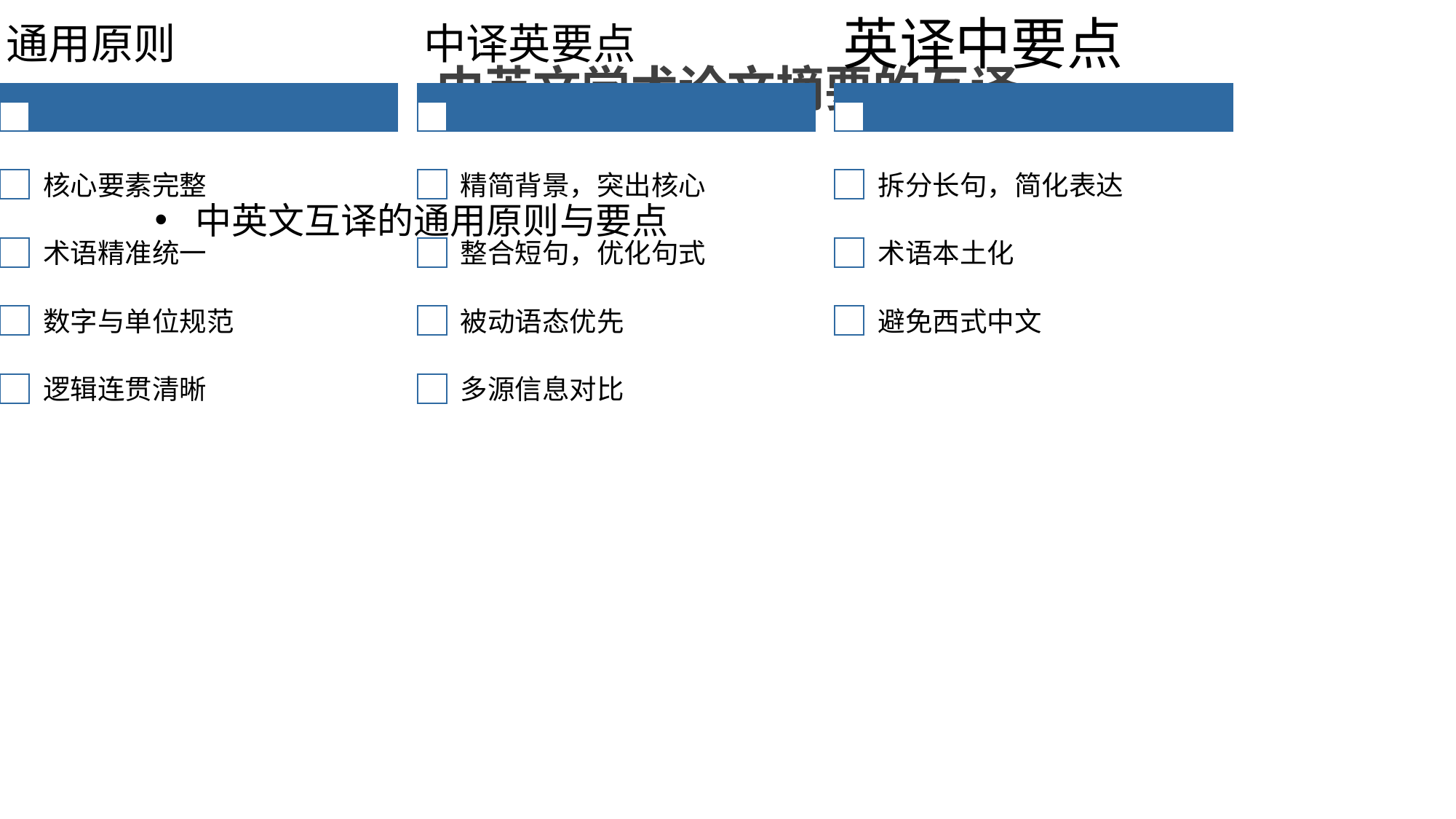

中英文学术论文摘要的互译

中英文互译的通用原则与要点
通用原则
核心要素完整
术语精准统一
数字与单位规范
逻辑连贯清晰
中译英要点
精简背景，突出核心
整合短句，优化句式
被动语态优先
多源信息对比
英译中要点
拆分长句，简化表达
术语本土化
避免西式中文